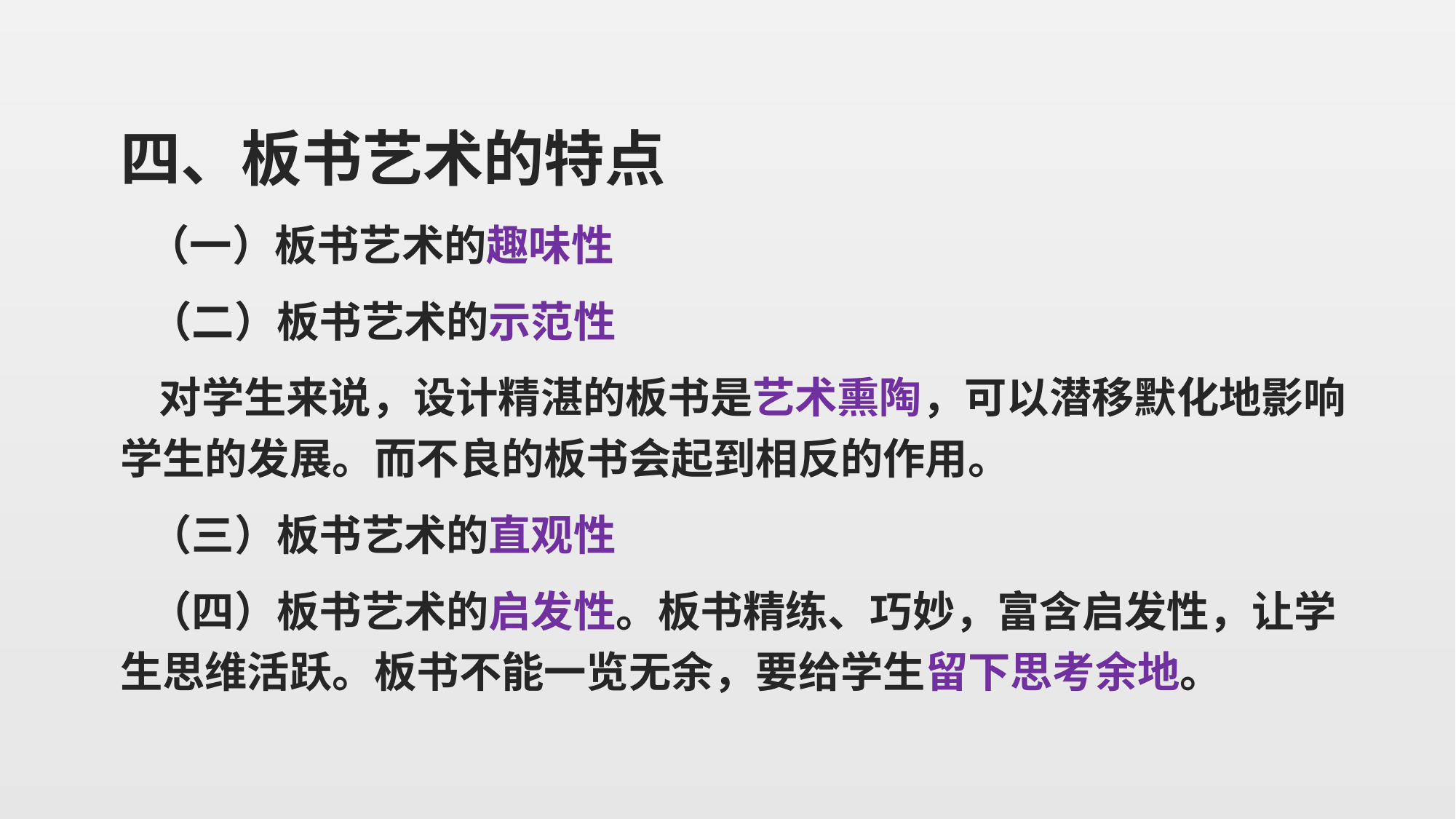

四、板书艺术的特点
  （一）板书艺术的趣味性
  （二）板书艺术的示范性
   对学生来说，设计精湛的板书是艺术熏陶，可以潜移默化地影响学生的发展。而不良的板书会起到相反的作用。
  （三）板书艺术的直观性
  （四）板书艺术的启发性。板书精练、巧妙，富含启发性，让学生思维活跃。板书不能一览无余，要给学生留下思考余地。